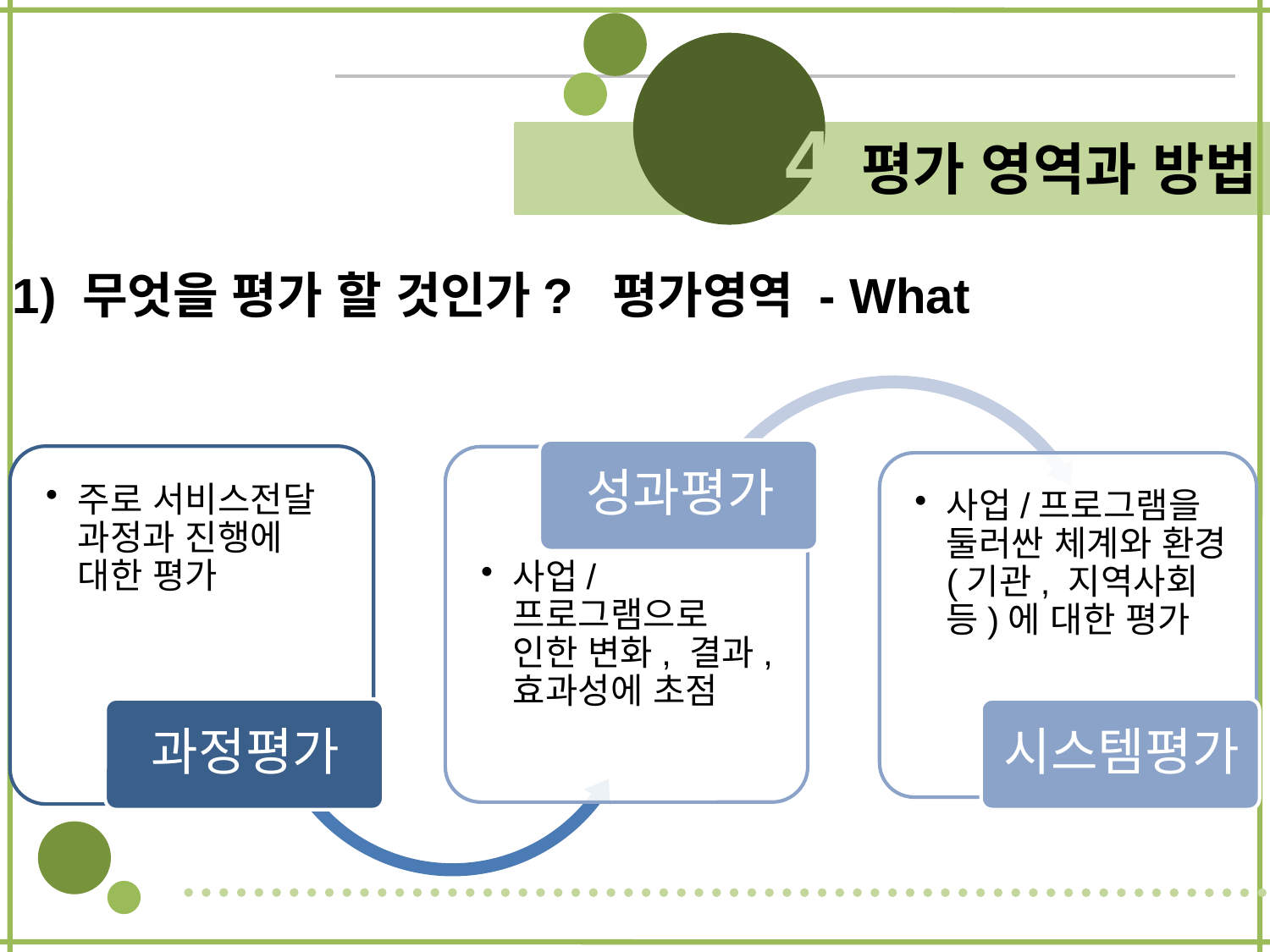

4 평가 영역과 방법

1) 무엇을 평가 할 것인가?  평가영역 - What
주로 서비스전달 과정과 진행에 대한 평가
과정평가
사업/프로그램으로 인한 변화, 결과, 효과성에 초점
성과평가
사업/프로그램을 둘러싼 체계와 환경(기관, 지역사회 등)에 대한 평가
시스템평가